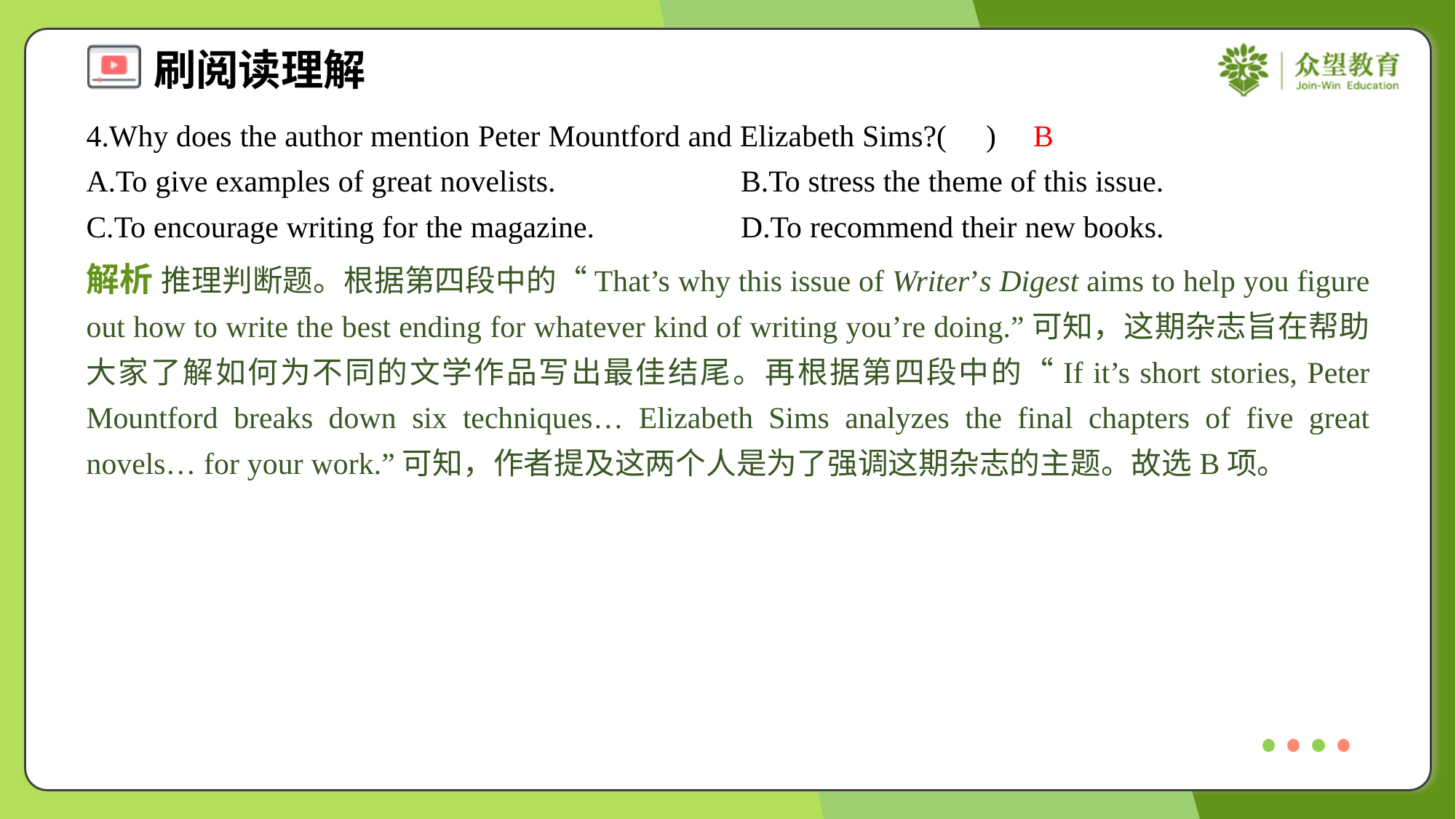

4.Why does the author mention Peter Mountford and Elizabeth Sims?(     )
B
A.To give examples of great novelists.	B.To stress the theme of this issue.
C.To encourage writing for the magazine.	D.To recommend their new books.
解析 推理判断题。根据第四段中的“That’s why this issue of Writer’s Digest aims to help you figure out how to write the best ending for whatever kind of writing you’re doing.”可知，这期杂志旨在帮助大家了解如何为不同的文学作品写出最佳结尾。再根据第四段中的“If it’s short stories, Peter Mountford breaks down six techniques… Elizabeth Sims analyzes the final chapters of five great novels… for your work.”可知，作者提及这两个人是为了强调这期杂志的主题。故选B项。